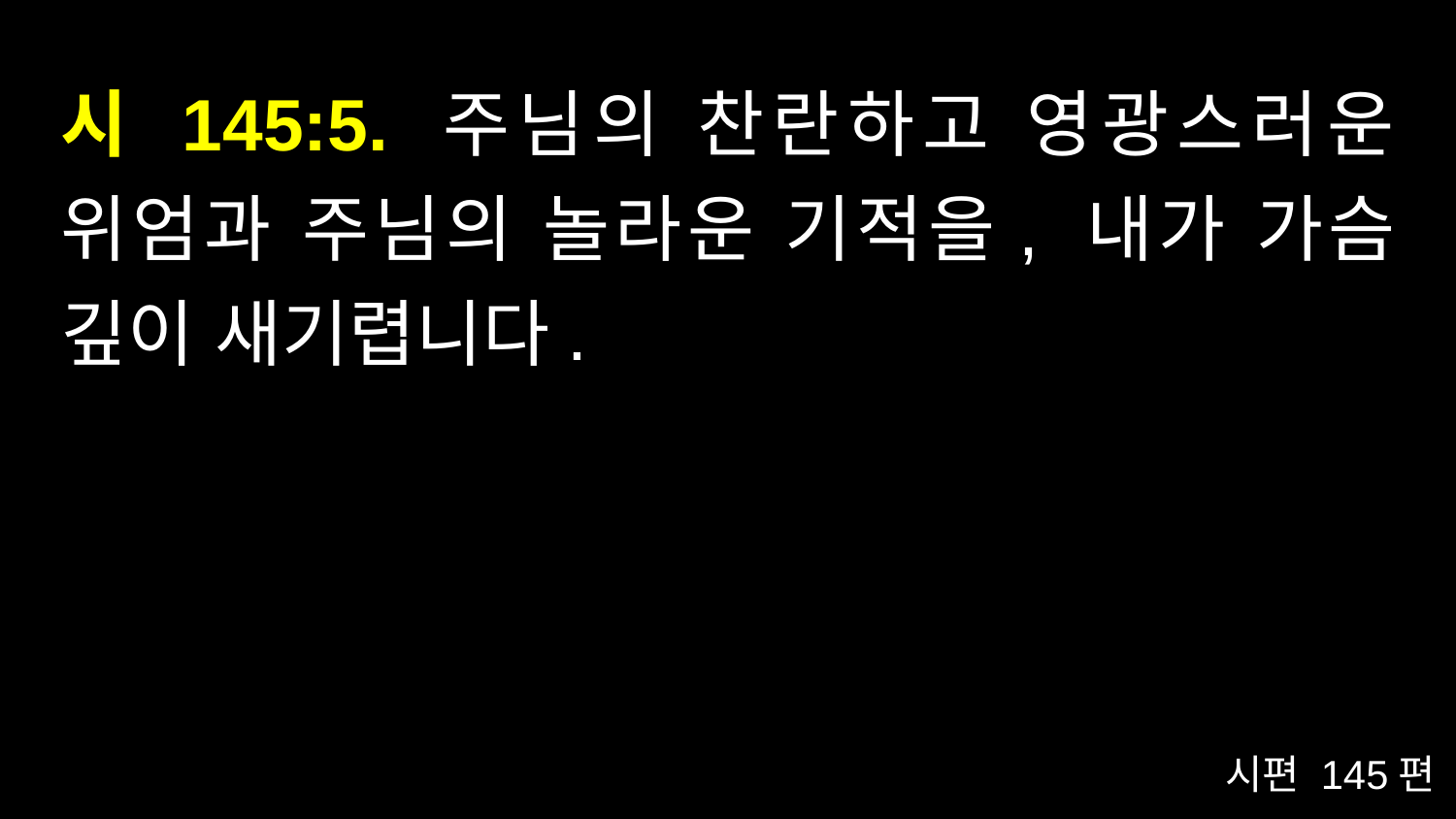

# 시 145:5. 주님의 찬란하고 영광스러운 위엄과 주님의 놀라운 기적을, 내가 가슴 깊이 새기렵니다.
시편 145편